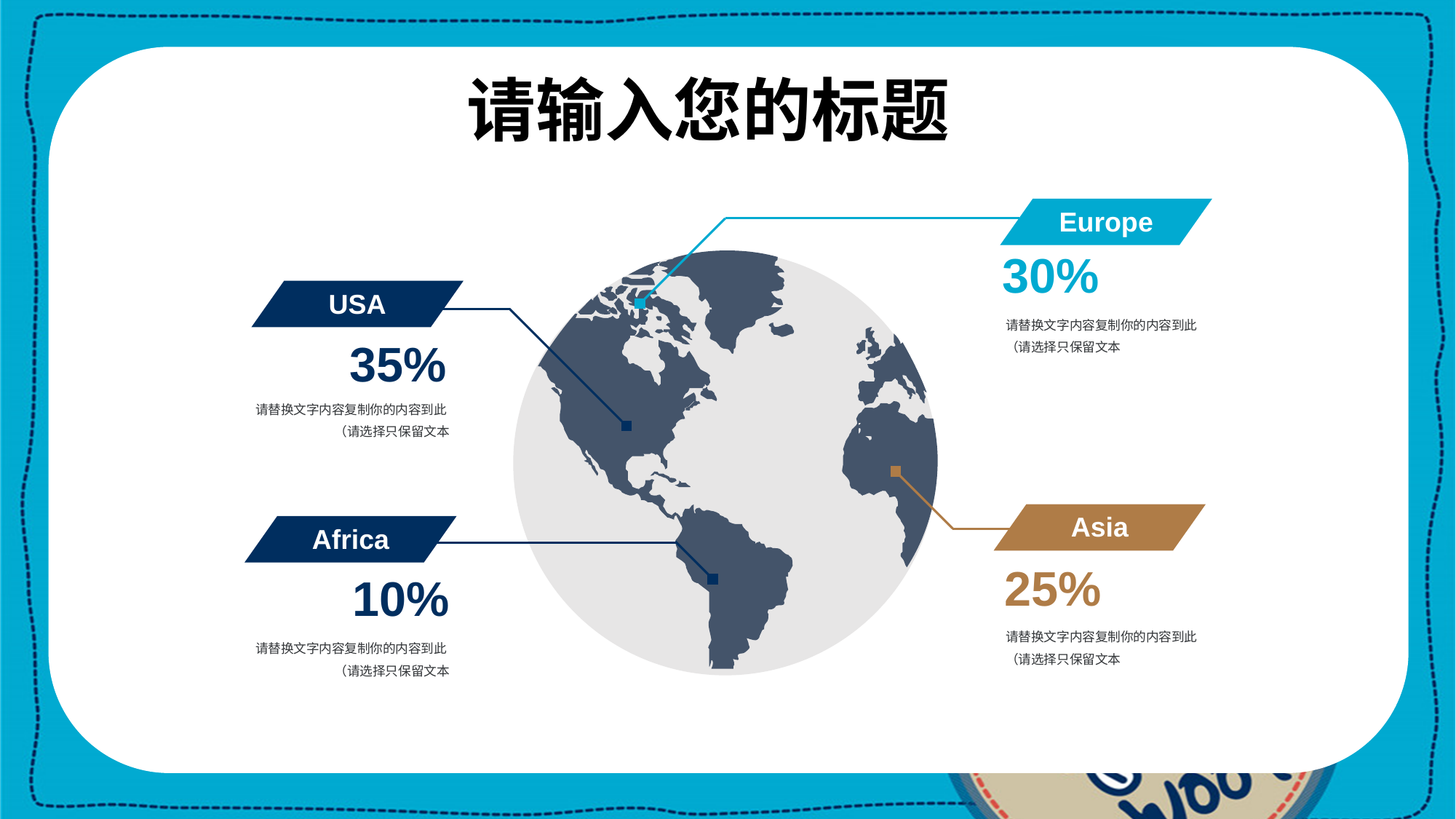

Europe
30%
请替换文字内容复制你的内容到此
（请选择只保留文本

USA
35%
请替换文字内容复制你的内容到此
（请选择只保留文本

Asia
25%
请替换文字内容复制你的内容到此
（请选择只保留文本

Africa
10%
请替换文字内容复制你的内容到此
（请选择只保留文本